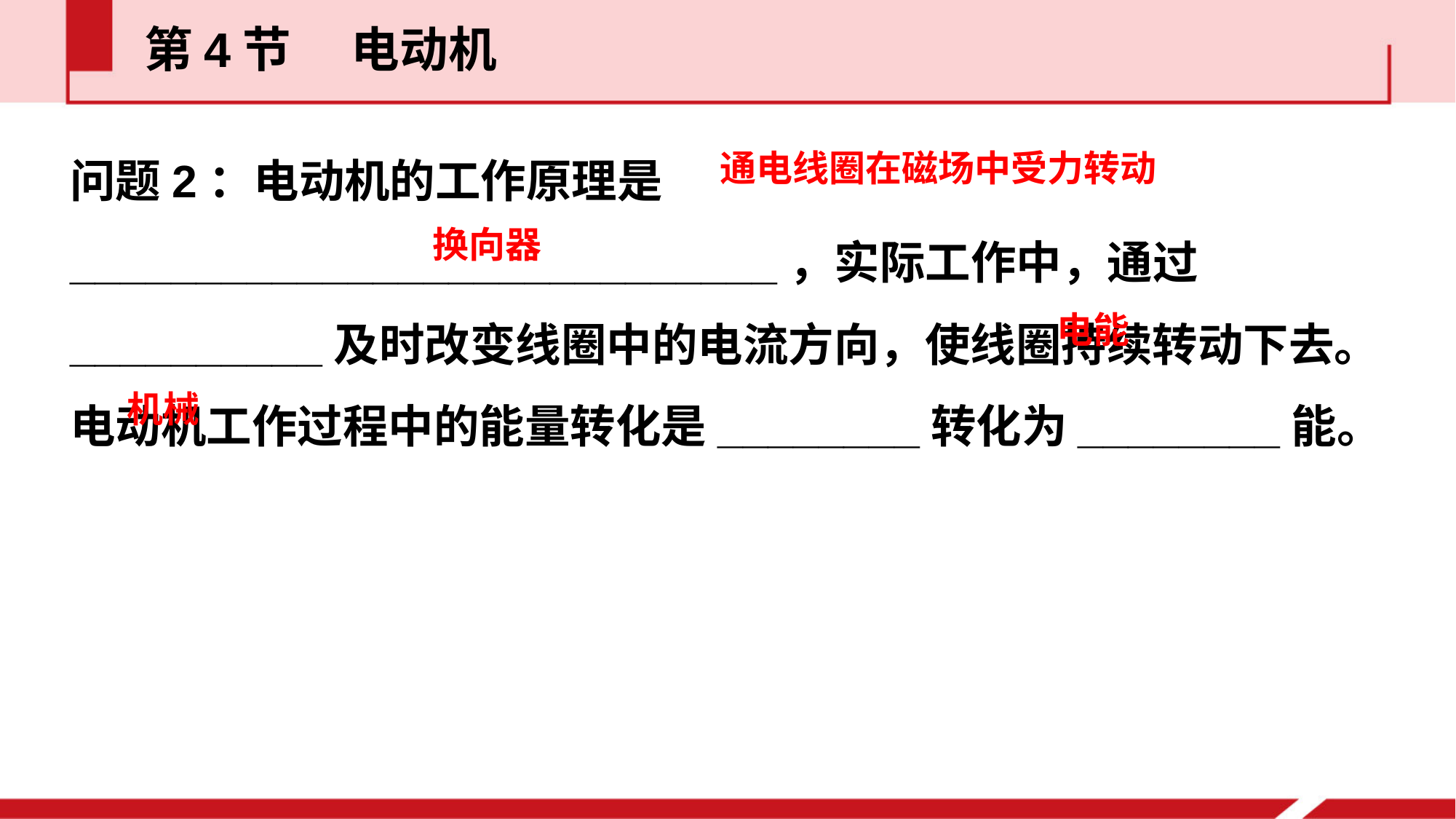

第4节  电动机
问题2：电动机的工作原理是____________________________，实际工作中，通过__________及时改变线圈中的电流方向，使线圈持续转动下去。电动机工作过程中的能量转化是________转化为________能。
通电线圈在磁场中受力转动
换向器
电能
机械